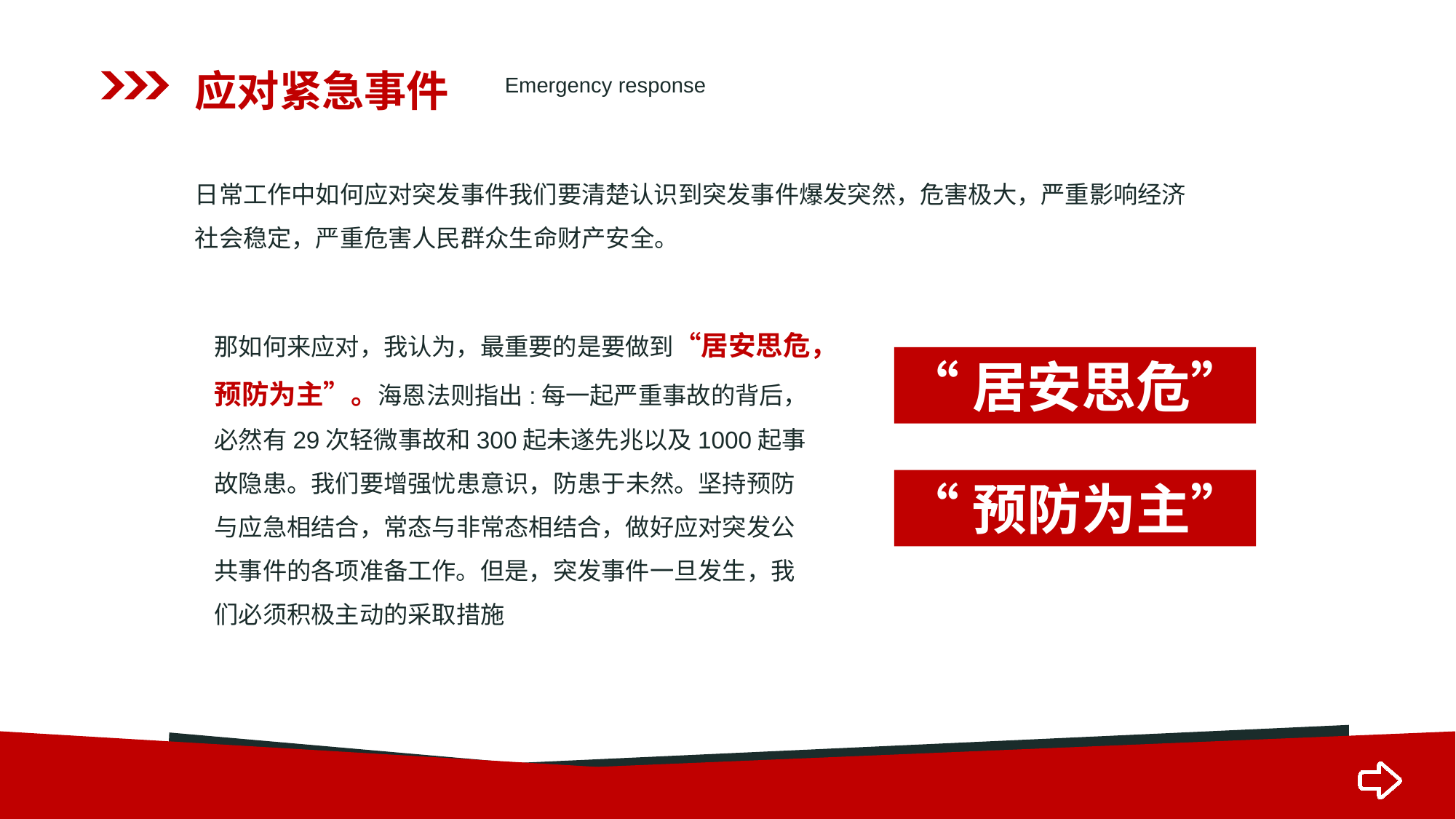

应对紧急事件
Emergency response

日常工作中如何应对突发事件我们要清楚认识到突发事件爆发突然，危害极大，严重影响经济社会稳定，严重危害人民群众生命财产安全。
那如何来应对，我认为，最重要的是要做到“居安思危，预防为主”。海恩法则指出:每一起严重事故的背后，必然有29次轻微事故和300起未遂先兆以及1000起事故隐患。我们要增强忧患意识，防患于未然。坚持预防与应急相结合，常态与非常态相结合，做好应对突发公共事件的各项准备工作。但是，突发事件一旦发生，我们必须积极主动的采取措施
“居安思危”
“预防为主”